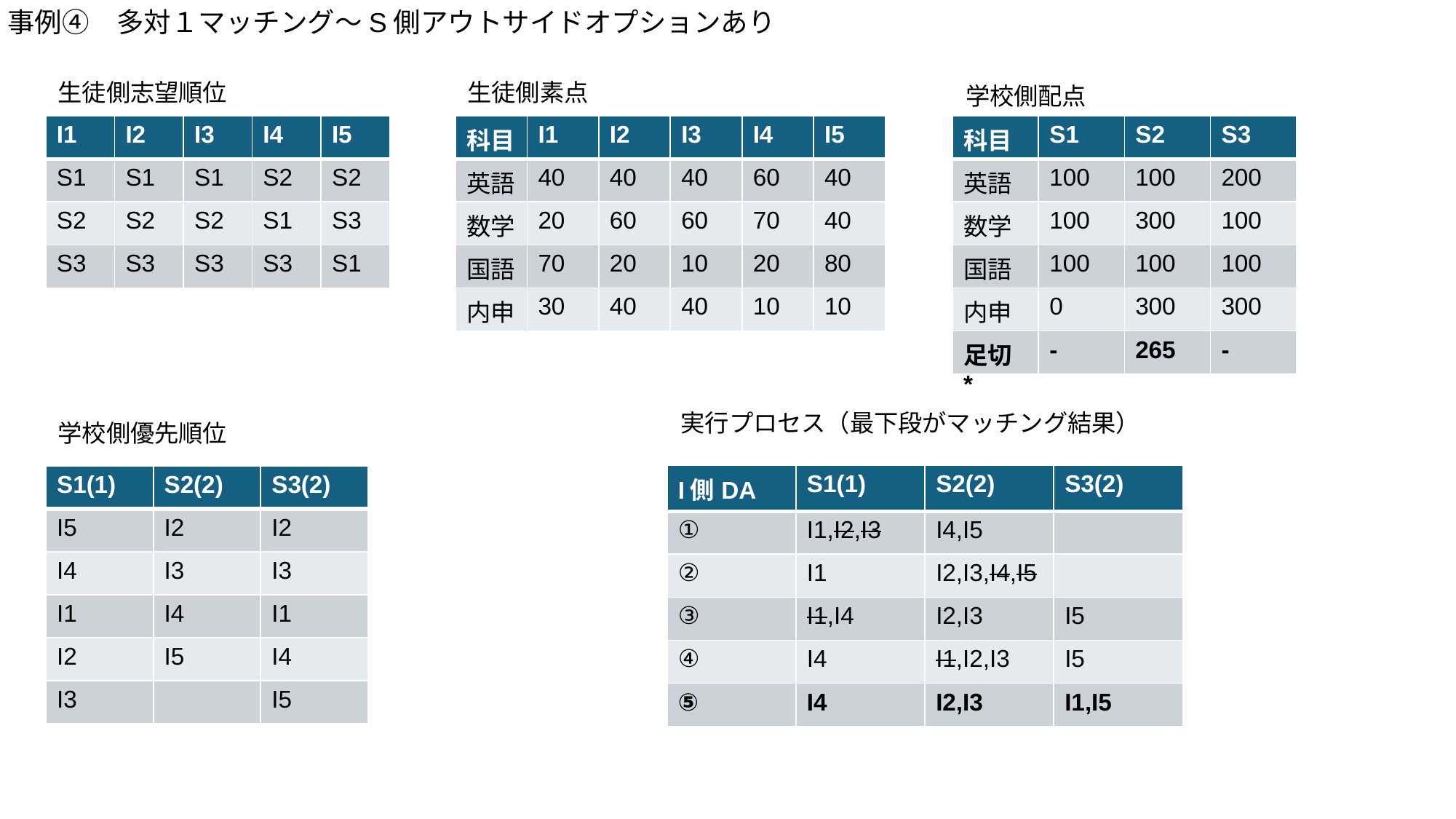

事例④　多対１マッチング～S側アウトサイドオプションあり
生徒側志望順位
生徒側素点
学校側配点
| I1 | I2 | I3 | I4 | I5 |
| --- | --- | --- | --- | --- |
| S1 | S1 | S1 | S2 | S2 |
| S2 | S2 | S2 | S1 | S3 |
| S3 | S3 | S3 | S3 | S1 |
| 科目 | I1 | I2 | I3 | I4 | I5 |
| --- | --- | --- | --- | --- | --- |
| 英語 | 40 | 40 | 40 | 60 | 40 |
| 数学 | 20 | 60 | 60 | 70 | 40 |
| 国語 | 70 | 20 | 10 | 20 | 80 |
| 内申 | 30 | 40 | 40 | 10 | 10 |
| 科目 | S1 | S2 | S3 |
| --- | --- | --- | --- |
| 英語 | 100 | 100 | 200 |
| 数学 | 100 | 300 | 100 |
| 国語 | 100 | 100 | 100 |
| 内申 | 0 | 300 | 300 |
| 足切\* | - | 265 | - |
実行プロセス（最下段がマッチング結果）
学校側優先順位
| I側DA | S1(1) | S2(2) | S3(2) |
| --- | --- | --- | --- |
| ① | I1,I2,I3 | I4,I5 |  |
| ② | I1 | I2,I3,I4,I5 |  |
| ③ | I1,I4 | I2,I3 | I5 |
| ④ | I4 | I1,I2,I3 | I5 |
| ⑤ | I4 | I2,I3 | I1,I5 |
| S1(1) | S2(2) | S3(2) |
| --- | --- | --- |
| I5 | I2 | I2 |
| I4 | I3 | I3 |
| I1 | I4 | I1 |
| I2 | I5 | I4 |
| I3 |  | I5 |